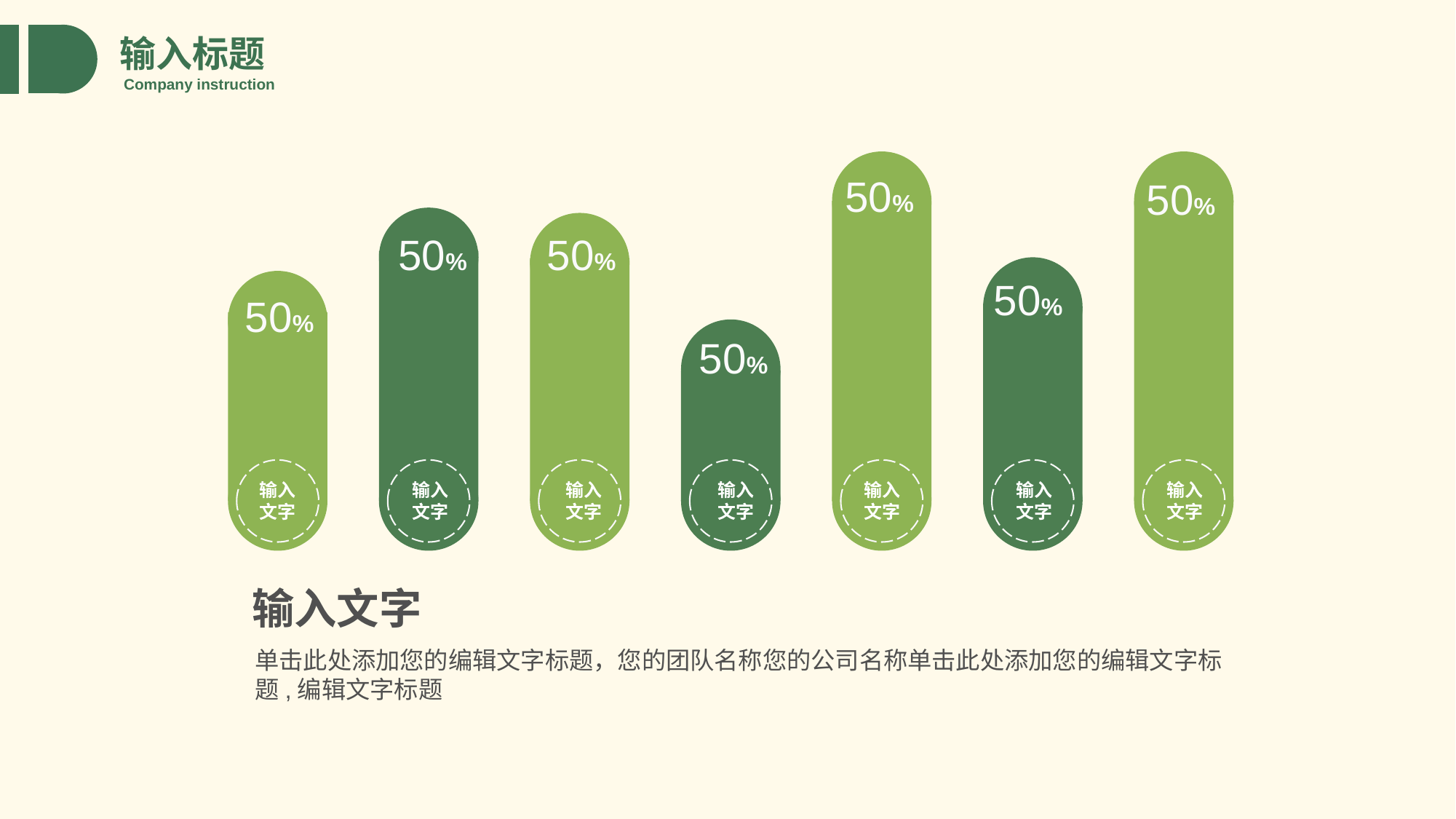

输入标题

Company instruction

50%
50%

50%
50%

50%

50%

50%
输入
文字
输入
文字
输入
文字
输入
文字
输入
文字
输入
文字
输入
文字
输入文字
单击此处添加您的编辑文字标题，您的团队名称您的公司名称单击此处添加您的编辑文字标题,编辑文字标题